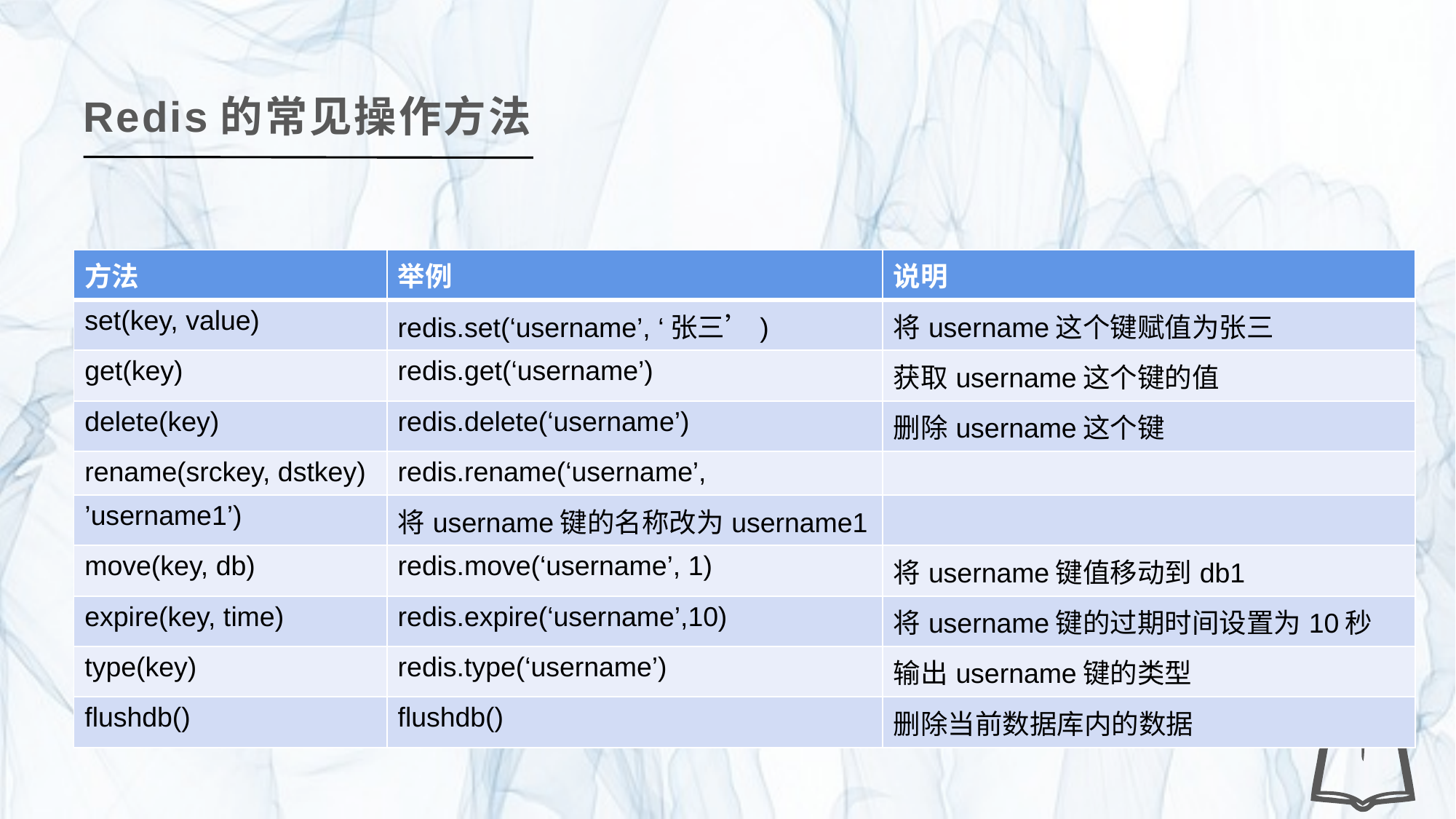

Redis的常见操作方法
| 方法 | 举例 | 说明 |
| --- | --- | --- |
| set(key, value) | redis.set(‘username’, ‘张三’) | 将username这个键赋值为张三 |
| get(key) | redis.get(‘username’) | 获取username这个键的值 |
| delete(key) | redis.delete(‘username’) | 删除username这个键 |
| rename(srckey, dstkey) | redis.rename(‘username’, |  |
| ’username1’) | 将username键的名称改为username1 |  |
| move(key, db) | redis.move(‘username’, 1) | 将username键值移动到db1 |
| expire(key, time) | redis.expire(‘username’,10) | 将username键的过期时间设置为10秒 |
| type(key) | redis.type(‘username’) | 输出username键的类型 |
| flushdb() | flushdb() | 删除当前数据库内的数据 |

11